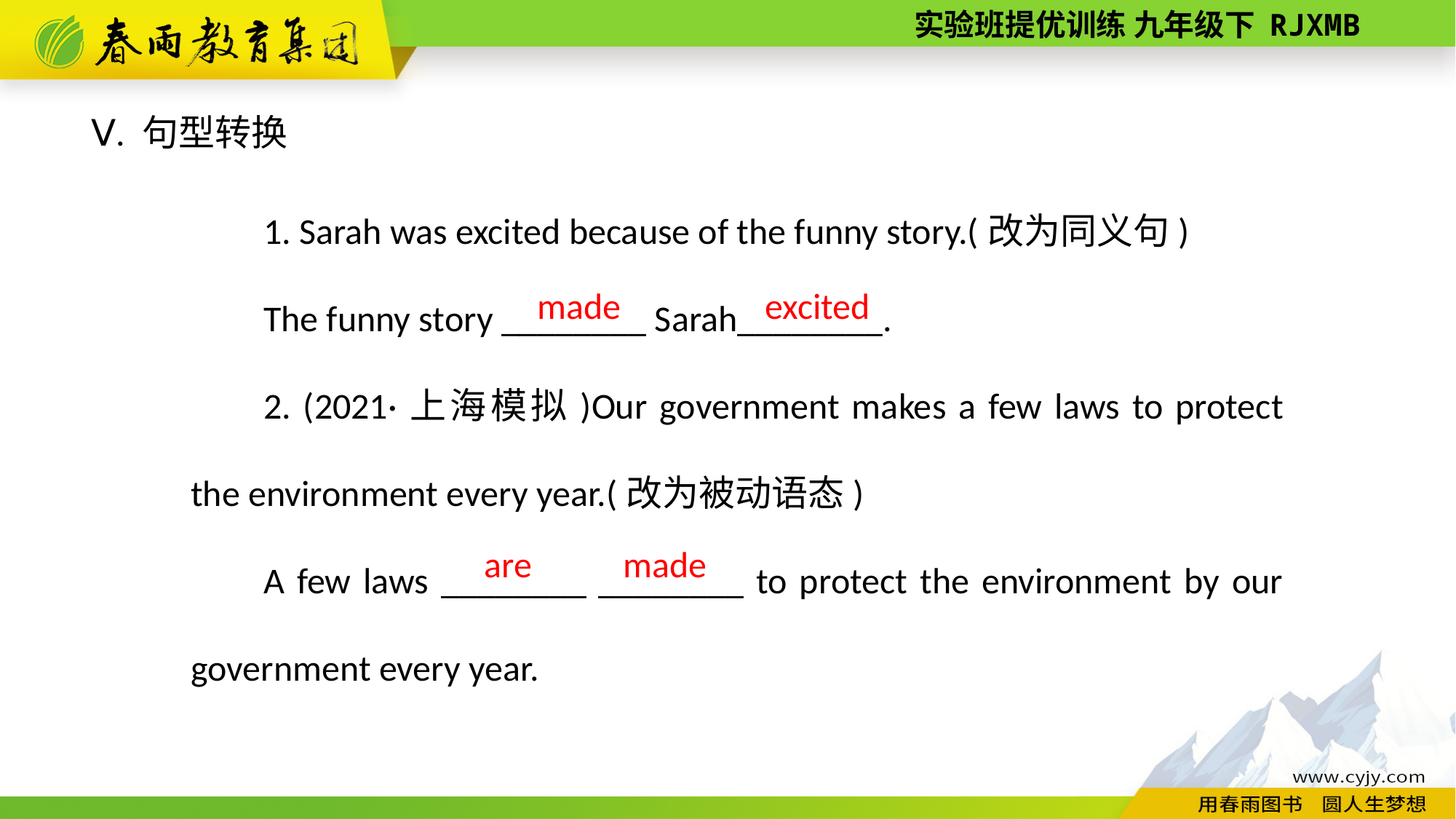

Ⅴ. 句型转换
1. Sarah was excited because of the funny story.(改为同义句)
The funny story ________ Sarah________.
2. (2021·上海模拟)Our government makes a few laws to protect the environment every year.(改为被动语态)
A few laws ________ ________ to protect the environment by our government every year.
excited
made
are
made